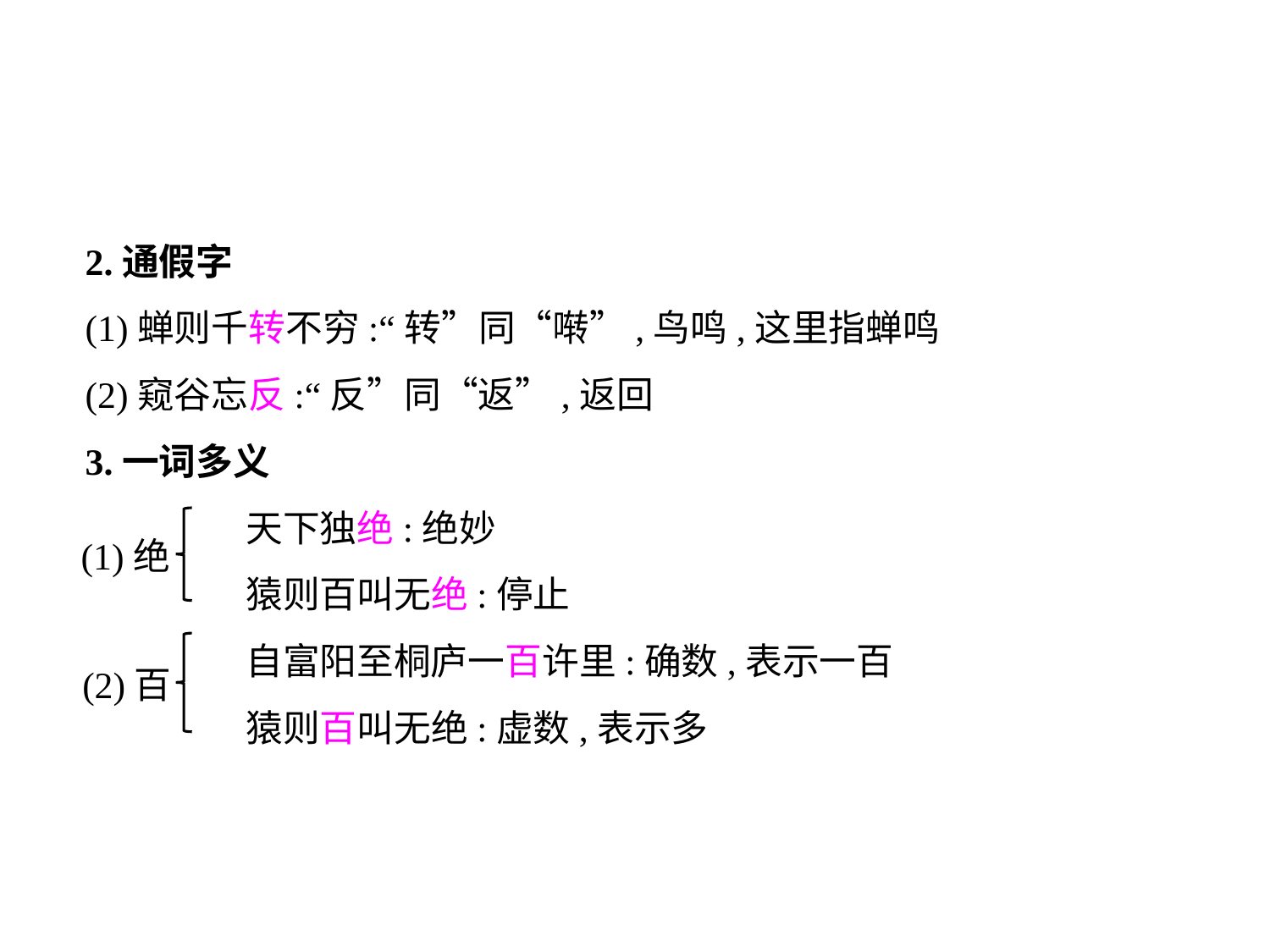

2.通假字
(1)蝉则千转不穷:“转”同“啭”,鸟鸣,这里指蝉鸣
(2)窥谷忘反:“反”同“返”,返回
3.一词多义
	   天下独绝:绝妙
	   猿则百叫无绝:停止
	   自富阳至桐庐一百许里:确数,表示一百
	   猿则百叫无绝:虚数,表示多

(1)绝

(2)百